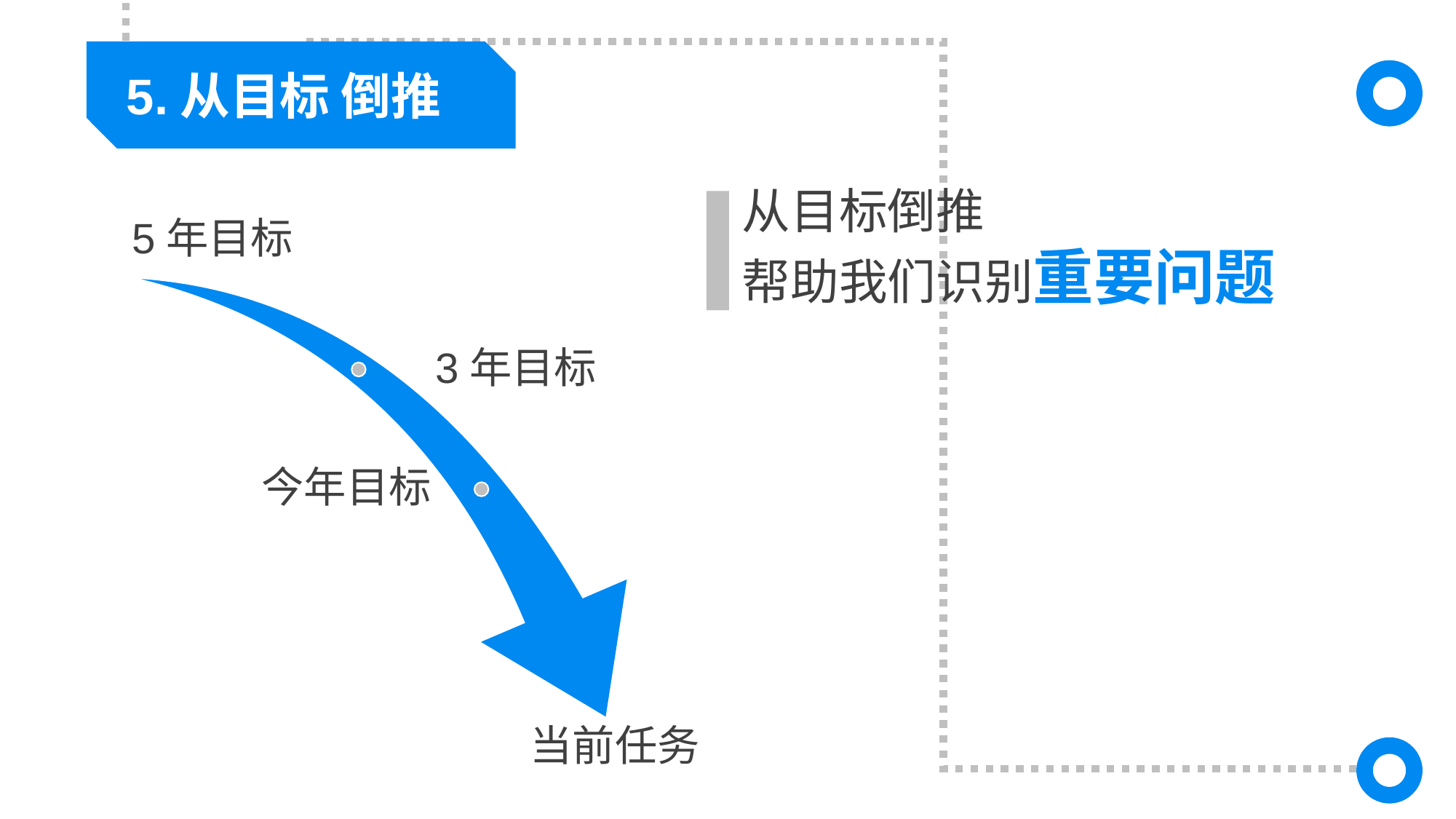

5.从目标 倒推

5年目标
从目标倒推
帮助我们识别重要问题

3年目标

今年目标

当前任务